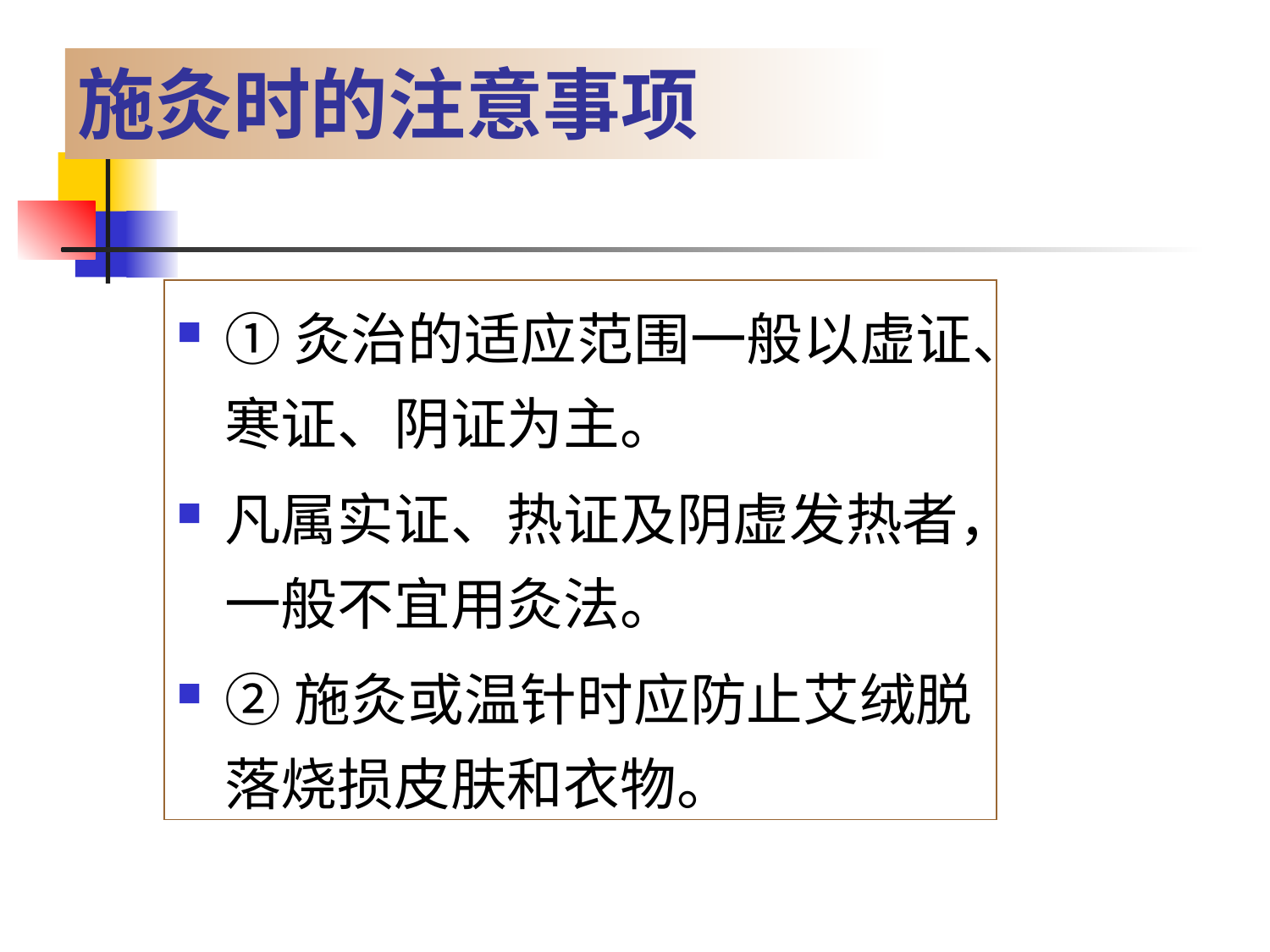

施灸时的注意事项
①灸治的适应范围一般以虚证、寒证、阴证为主。
凡属实证、热证及阴虚发热者，一般不宜用灸法。
②施灸或温针时应防止艾绒脱落烧损皮肤和衣物。